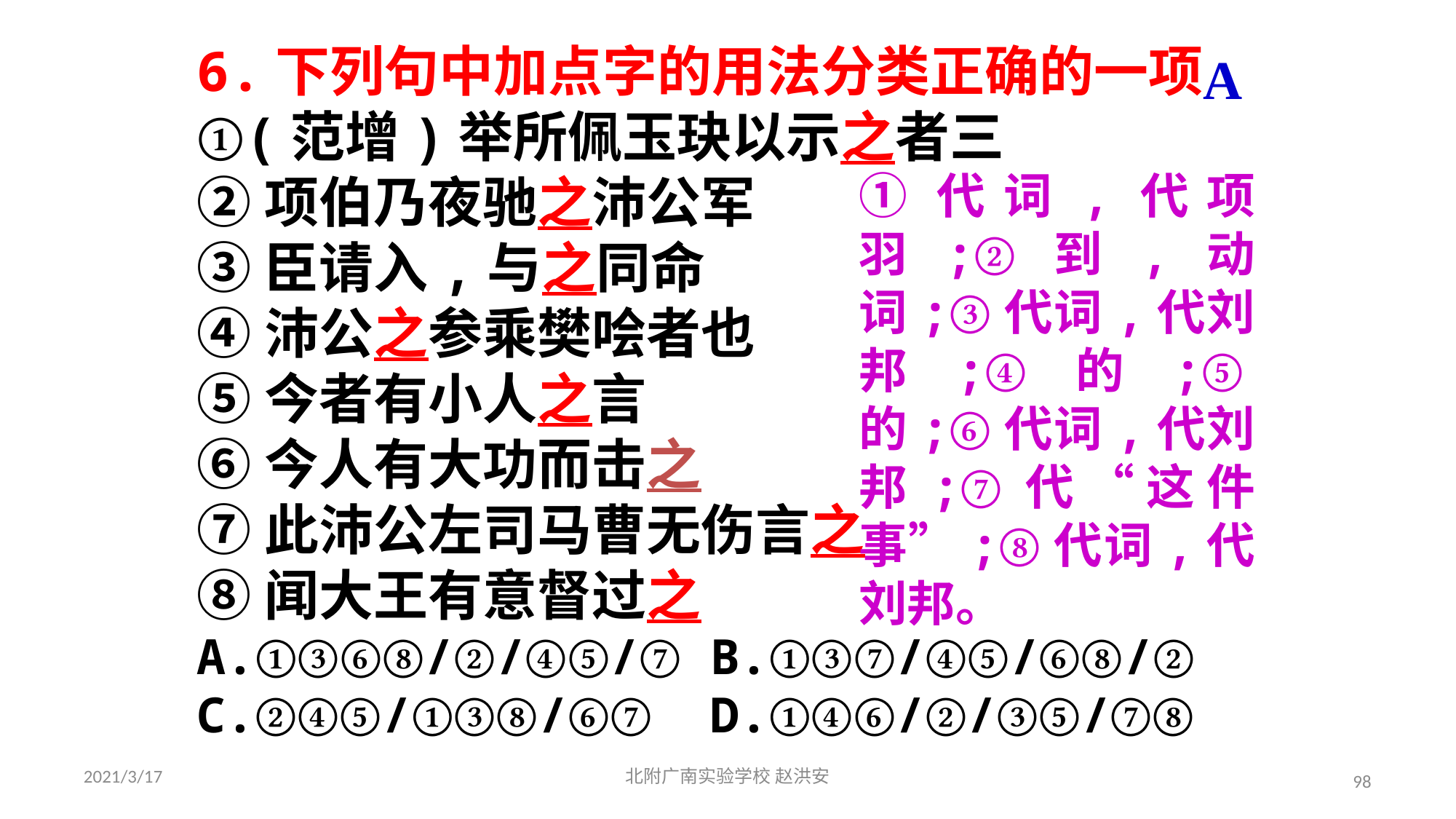

6.下列句中加点字的用法分类正确的一项
①(范增)举所佩玉玦以示之者三
②项伯乃夜驰之沛公军
③臣请入,与之同命
④沛公之参乘樊哙者也
⑤今者有小人之言
⑥今人有大功而击之
⑦此沛公左司马曹无伤言之
⑧闻大王有意督过之
A.①③⑥⑧/②/④⑤/⑦ B.①③⑦/④⑤/⑥⑧/②
C.②④⑤/①③⑧/⑥⑦  D.①④⑥/②/③⑤/⑦⑧
A
①代词,代项羽;②到,动词;③代词,代刘邦;④的;⑤的;⑥代词,代刘邦;⑦代“这件事”;⑧代词,代刘邦。
2021/3/17
北附广南实验学校 赵洪安
98